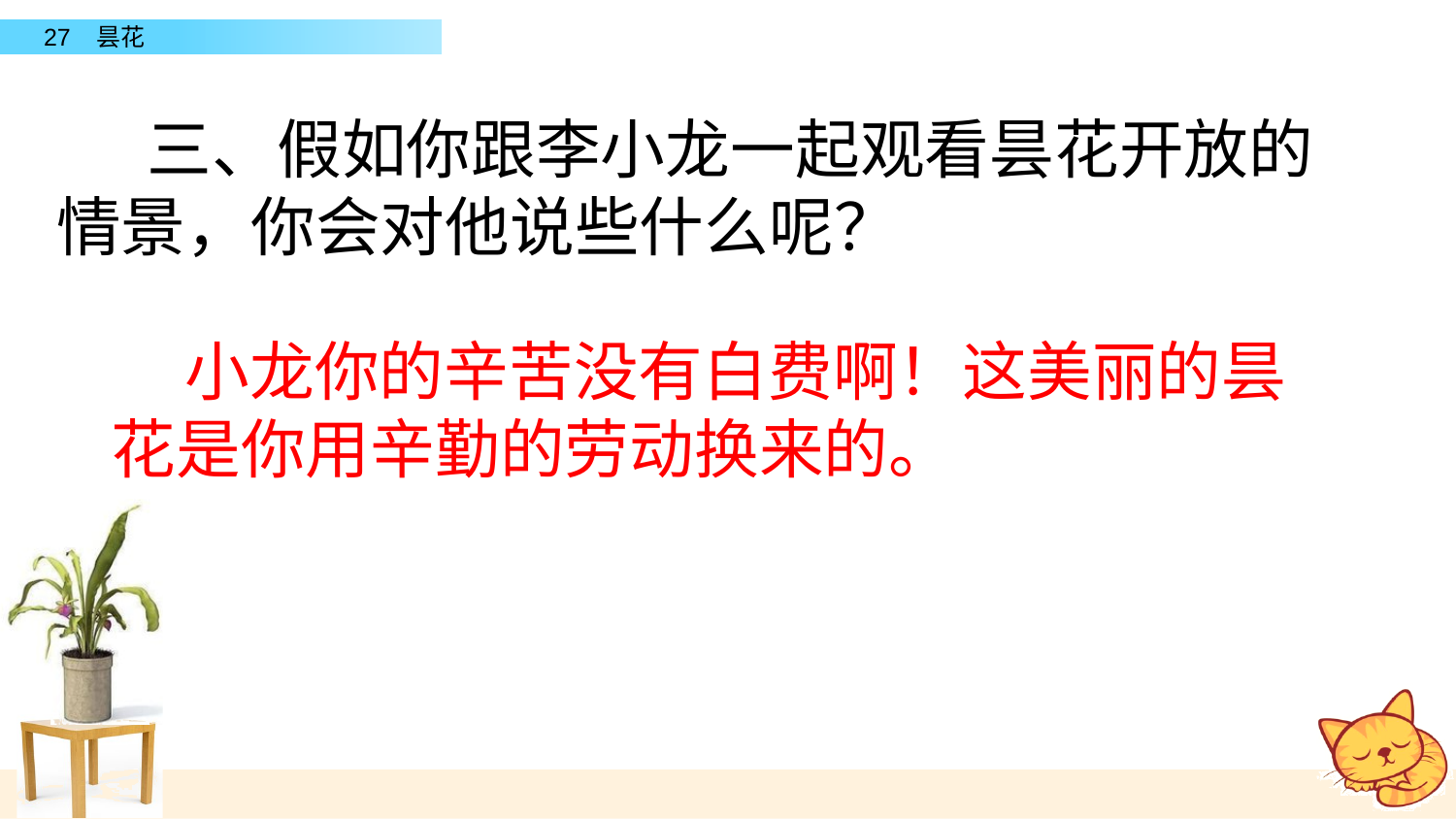

三、假如你跟李小龙一起观看昙花开放的情景，你会对他说些什么呢？
    小龙你的辛苦没有白费啊！这美丽的昙花是你用辛勤的劳动换来的。